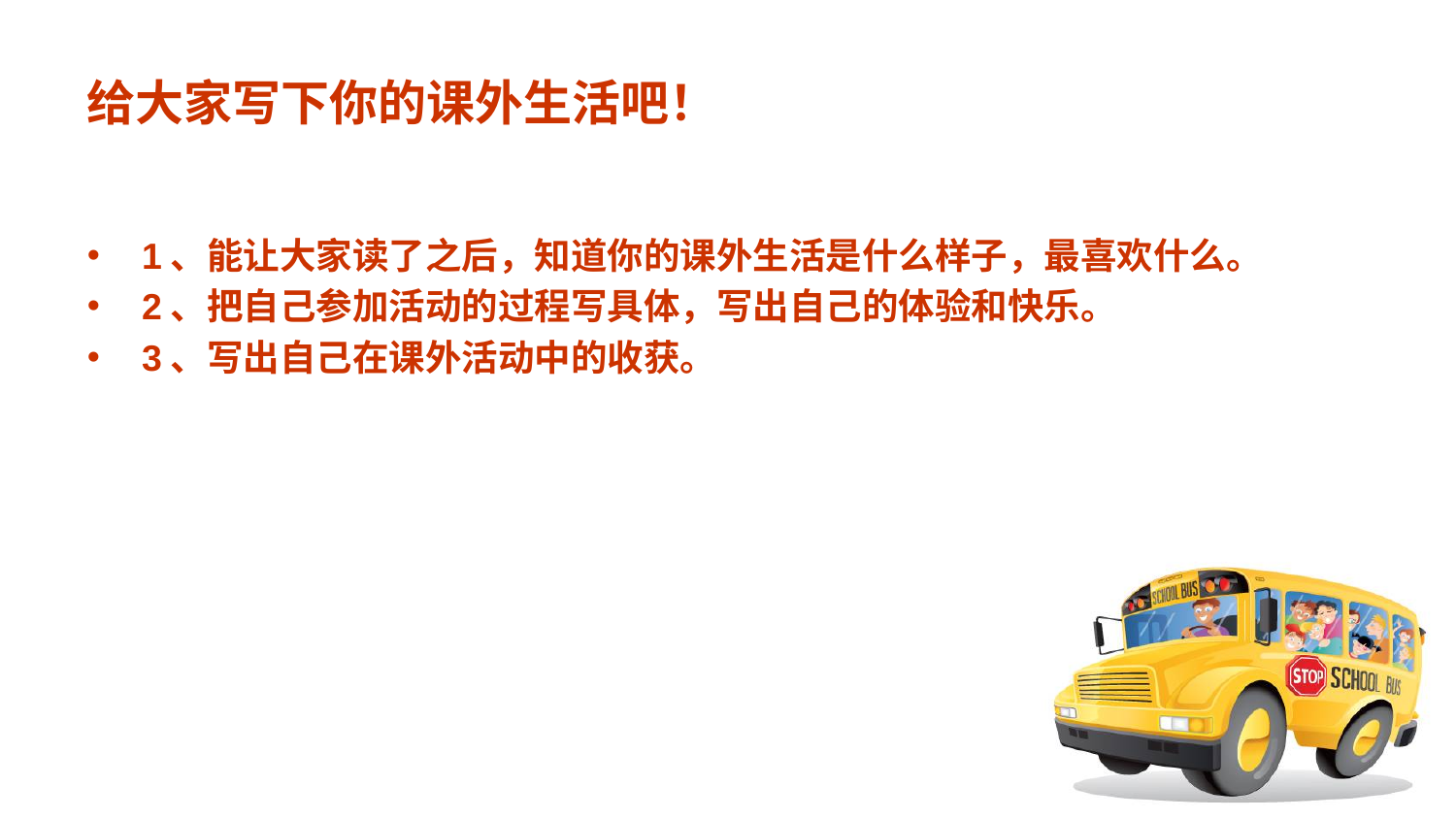

# 给大家写下你的课外生活吧！
1、能让大家读了之后，知道你的课外生活是什么样子，最喜欢什么。
2、把自己参加活动的过程写具体，写出自己的体验和快乐。
3、写出自己在课外活动中的收获。